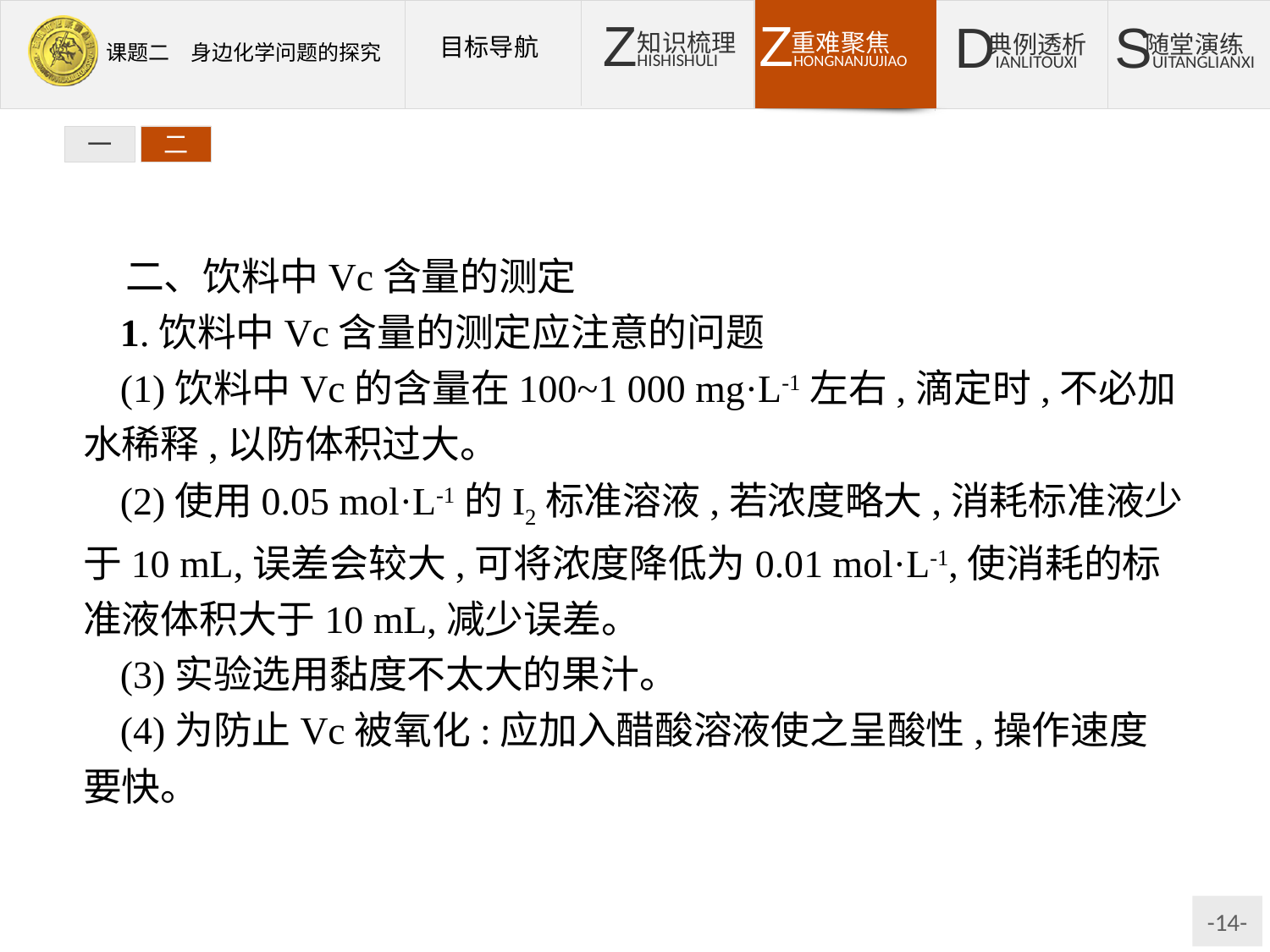

一
二
二、饮料中Vc含量的测定
1.饮料中Vc含量的测定应注意的问题
(1)饮料中Vc的含量在100~1 000 mg·L-1左右,滴定时,不必加水稀释,以防体积过大。
(2)使用0.05 mol·L-1的I2标准溶液,若浓度略大,消耗标准液少于10 mL,误差会较大,可将浓度降低为0.01 mol·L-1,使消耗的标准液体积大于10 mL,减少误差。
(3)实验选用黏度不太大的果汁。
(4)为防止Vc被氧化:应加入醋酸溶液使之呈酸性,操作速度要快。